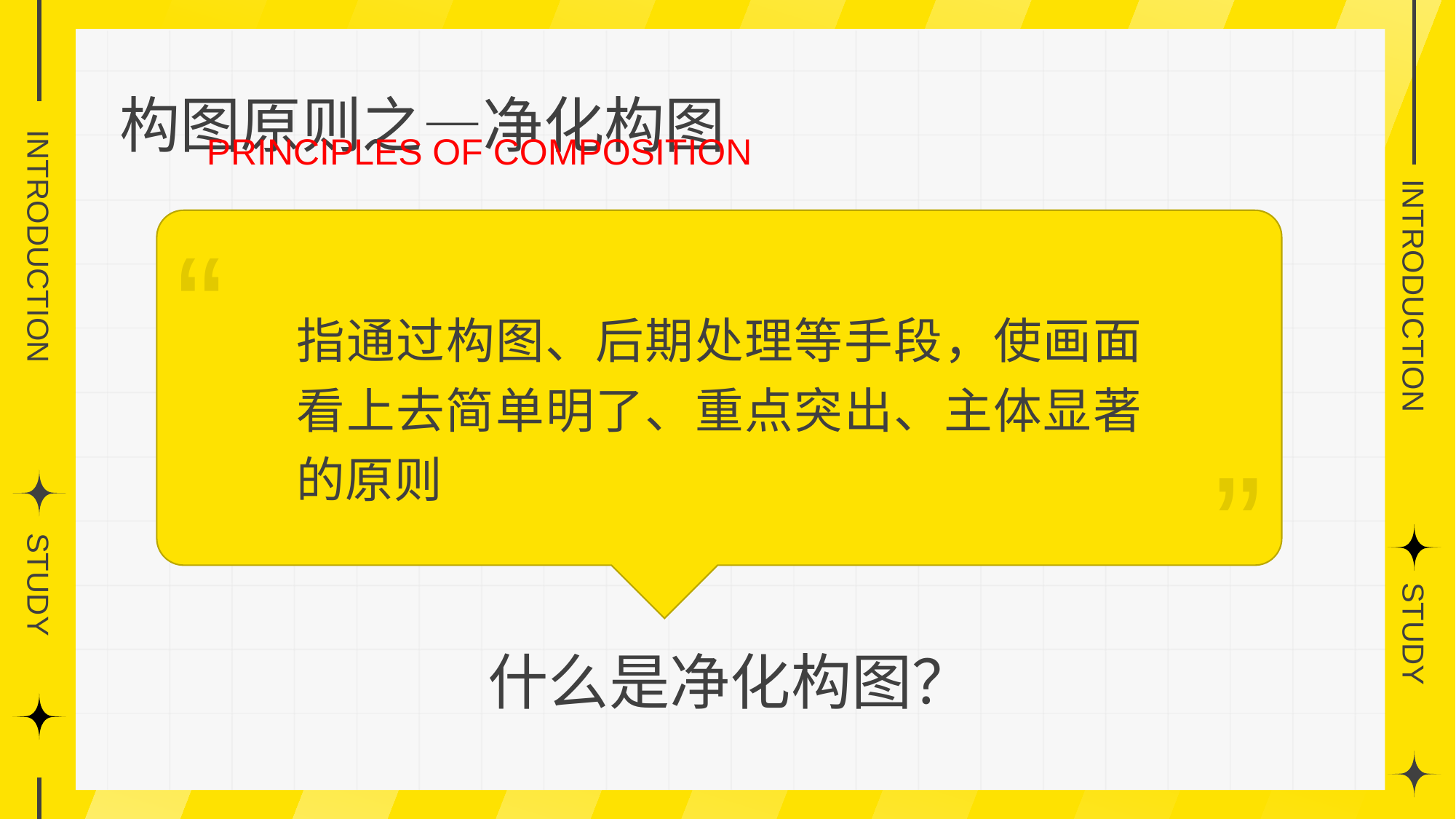

构图原则之—净化构图
PRINCIPLES OF COMPOSITION
”
指通过构图、后期处理等手段，使画面看上去简单明了、重点突出、主体显著的原则
”
什么是净化构图？